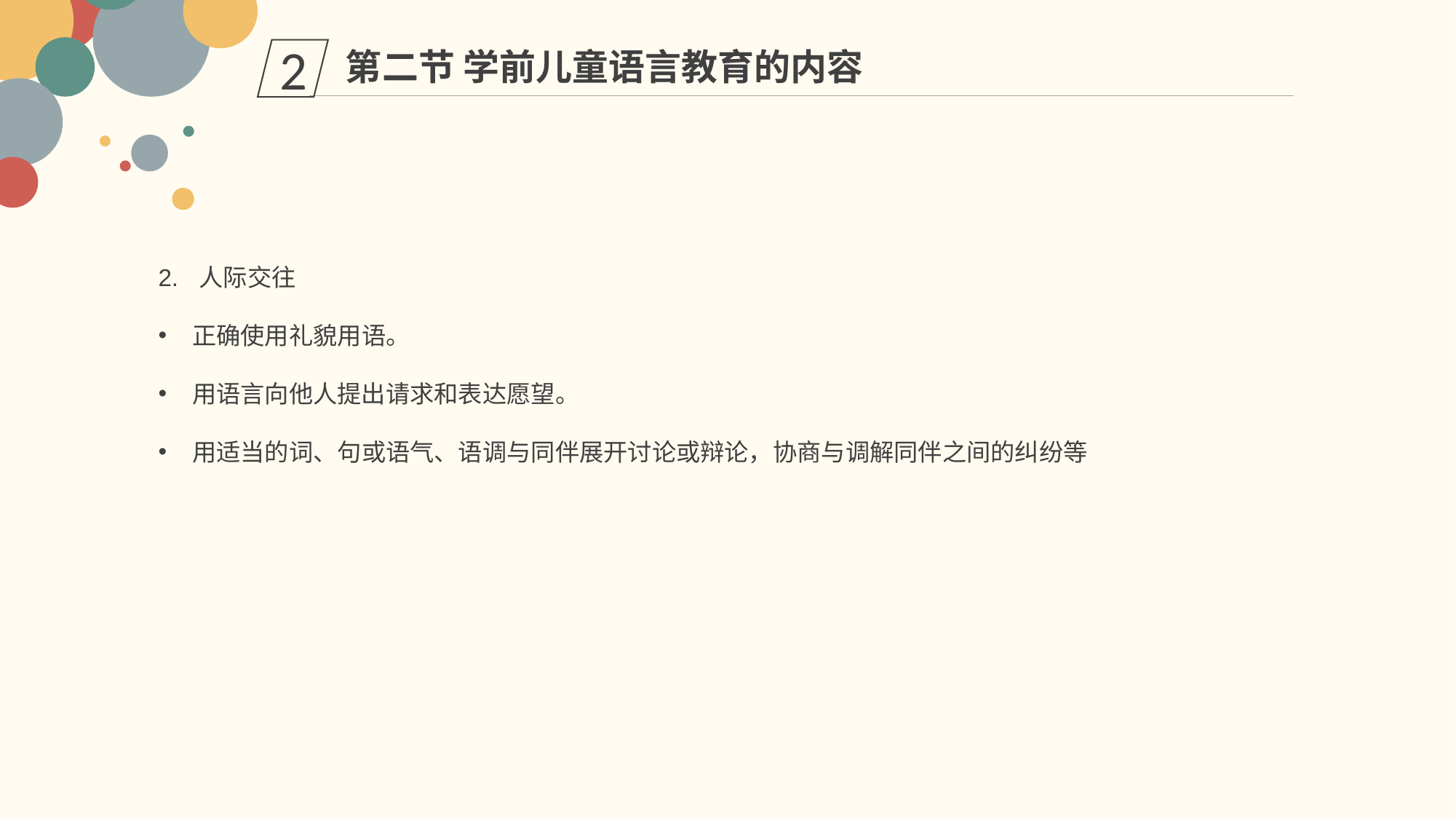

第二节 学前儿童语言教育的内容
2
人际交往
正确使用礼貌用语。
用语言向他人提出请求和表达愿望。
用适当的词、句或语气、语调与同伴展开讨论或辩论，协商与调解同伴之间的纠纷等